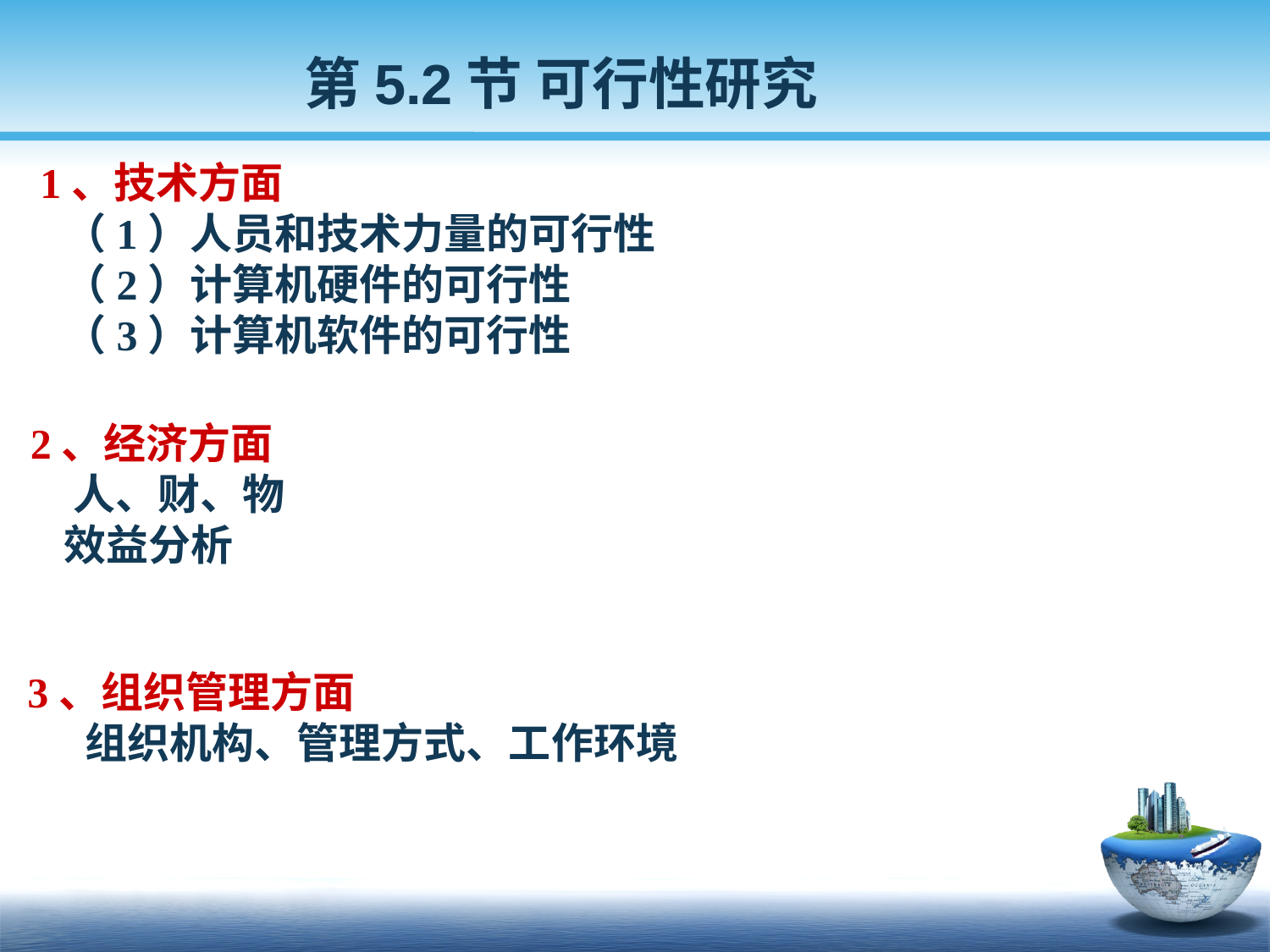

第5.2节 可行性研究

     1、技术方面
       （1）人员和技术力量的可行性
       （2）计算机硬件的可行性
       （3）计算机软件的可行性

     2、经济方面
         人、财、物
        效益分析
3、组织管理方面
     组织机构、管理方式、工作环境